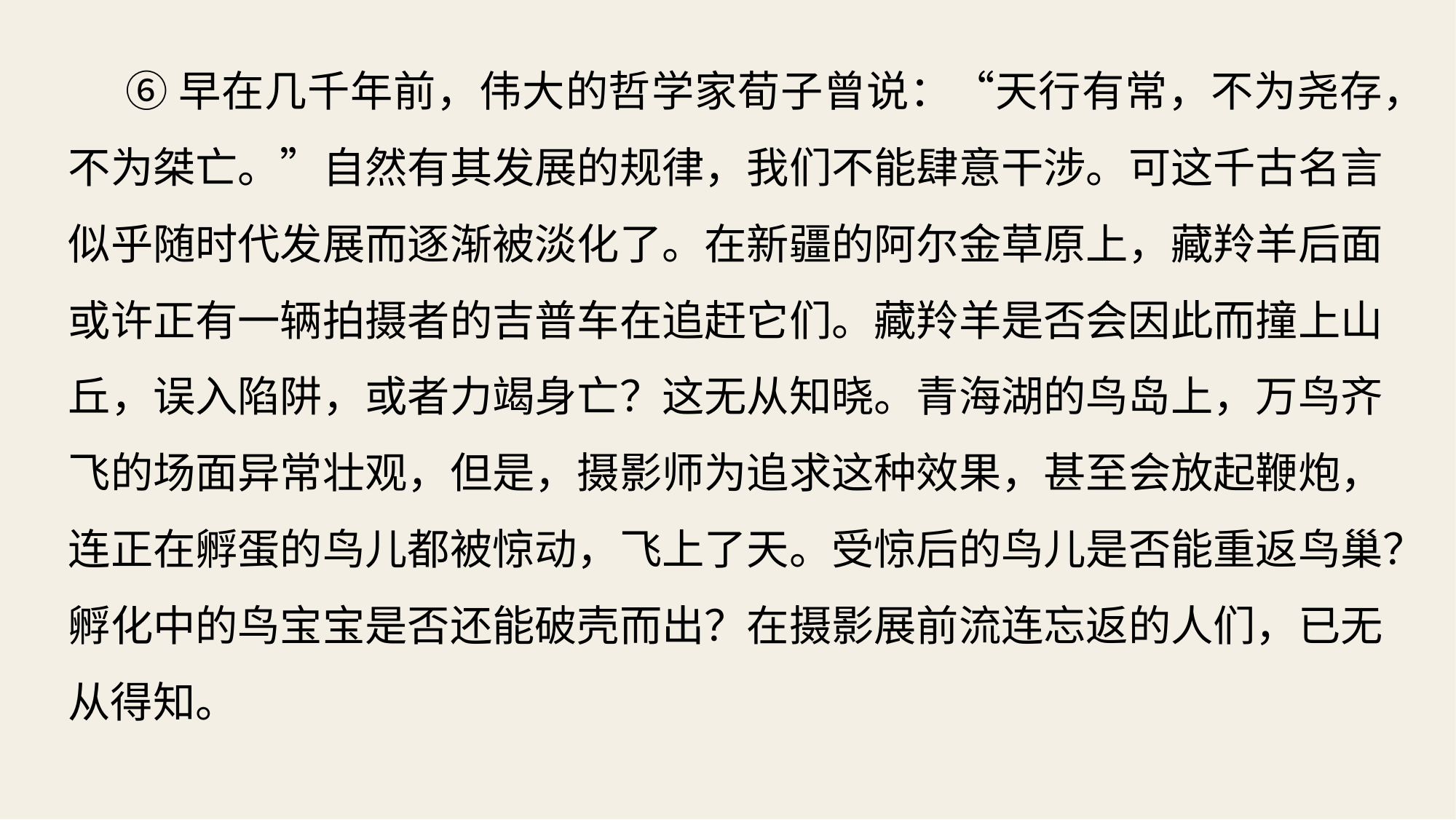

⑥早在几千年前，伟大的哲学家荀子曾说：“天行有常，不为尧存，不为桀亡。”自然有其发展的规律，我们不能肆意干涉。可这千古名言似乎随时代发展而逐渐被淡化了。在新疆的阿尔金草原上，藏羚羊后面或许正有一辆拍摄者的吉普车在追赶它们。藏羚羊是否会因此而撞上山丘，误入陷阱，或者力竭身亡？这无从知晓。青海湖的鸟岛上，万鸟齐飞的场面异常壮观，但是，摄影师为追求这种效果，甚至会放起鞭炮，连正在孵蛋的鸟儿都被惊动，飞上了天。受惊后的鸟儿是否能重返鸟巢？孵化中的鸟宝宝是否还能破壳而出？在摄影展前流连忘返的人们，已无从得知。